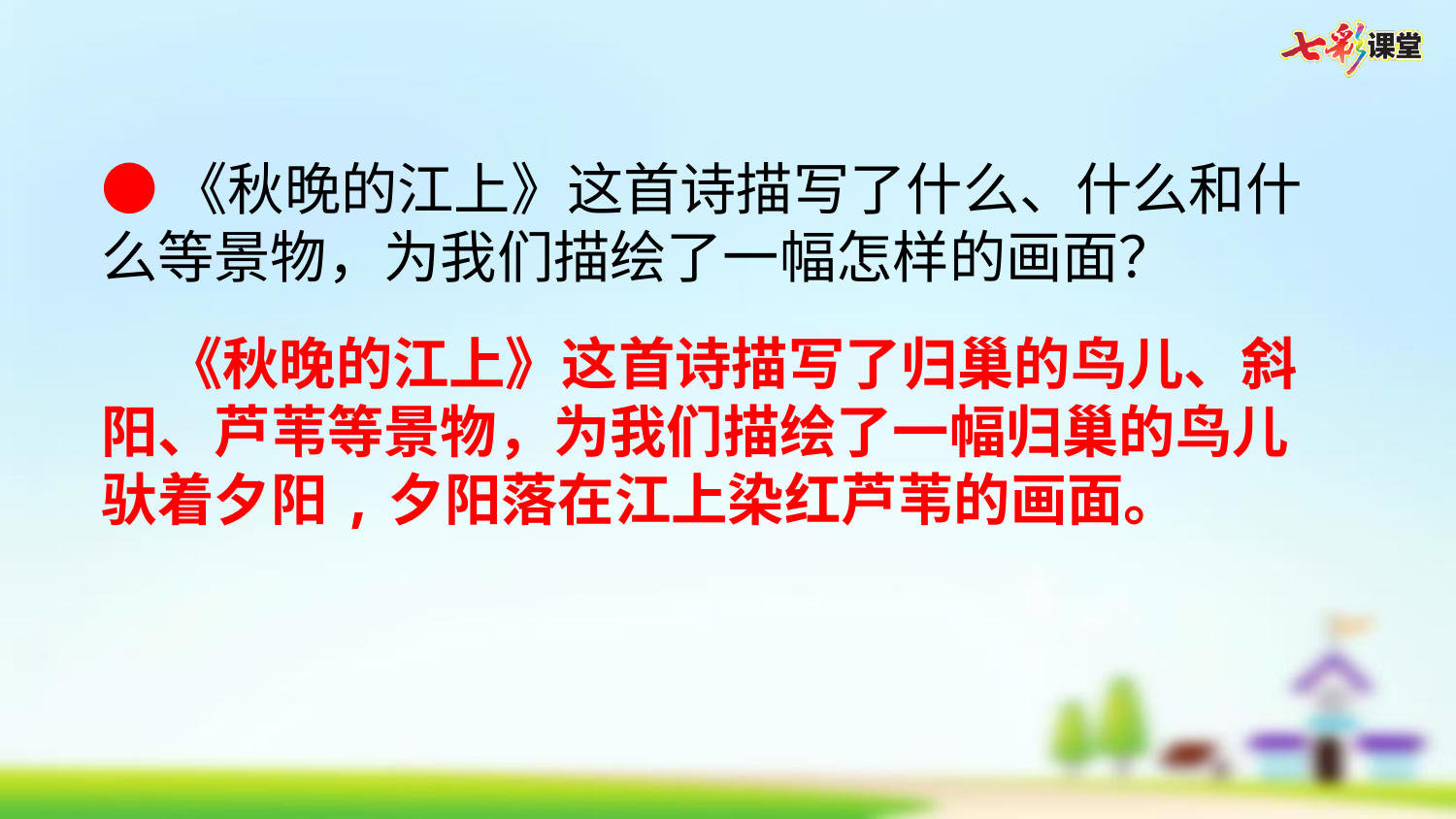

●《秋晚的江上》这首诗描写了什么、什么和什么等景物，为我们描绘了一幅怎样的画面？
    《秋晚的江上》这首诗描写了归巢的鸟儿、斜阳、芦苇等景物，为我们描绘了一幅归巢的鸟儿驮着夕阳,夕阳落在江上染红芦苇的画面。